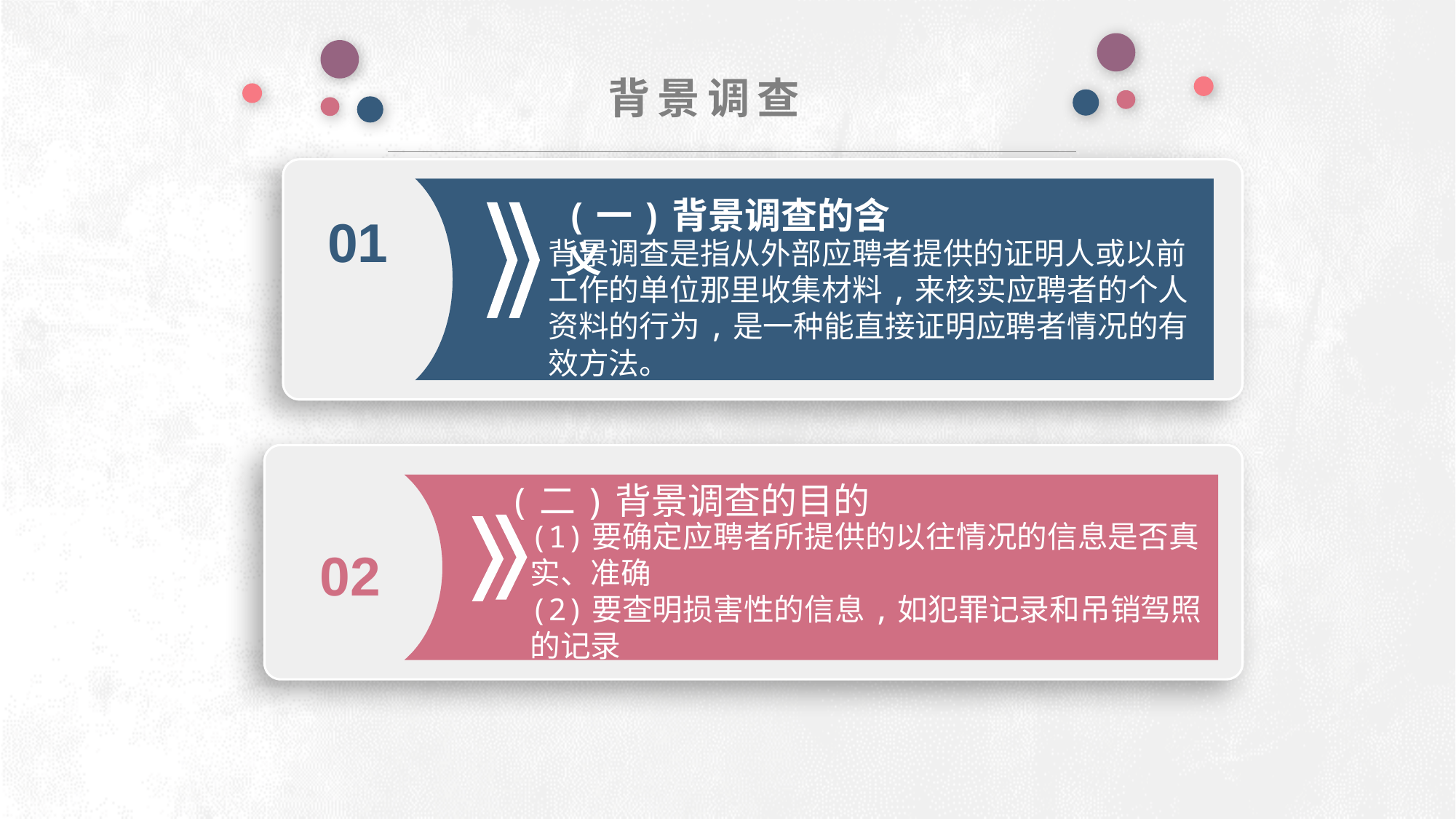

背景调查

(一)背景调查的含义
01

背景调查是指从外部应聘者提供的证明人或以前工作的单位那里收集材料,来核实应聘者的个人资料的行为,是一种能直接证明应聘者情况的有效方法。

e7d195523061f1c0deeec63e560781cfd59afb0ea006f2a87ABB68BF51EA6619813959095094C18C62A12F549504892A4AAA8C1554C6663626E05CA27F281A14E6983772AFC3FB97135759321DEA3D70CCCB10945EC5A0322096E752803368C2184698845E3CCD6DB7F651295A8E4F3FDC19EA64A2B4A4AC1434B55AAE41CF0BF61B375C23F3039959E085EE760725AA

(1)要确定应聘者所提供的以往情况的信息是否真实、准确
(2)要查明损害性的信息,如犯罪记录和吊销驾照的记录

02
(二)背景调查的目的